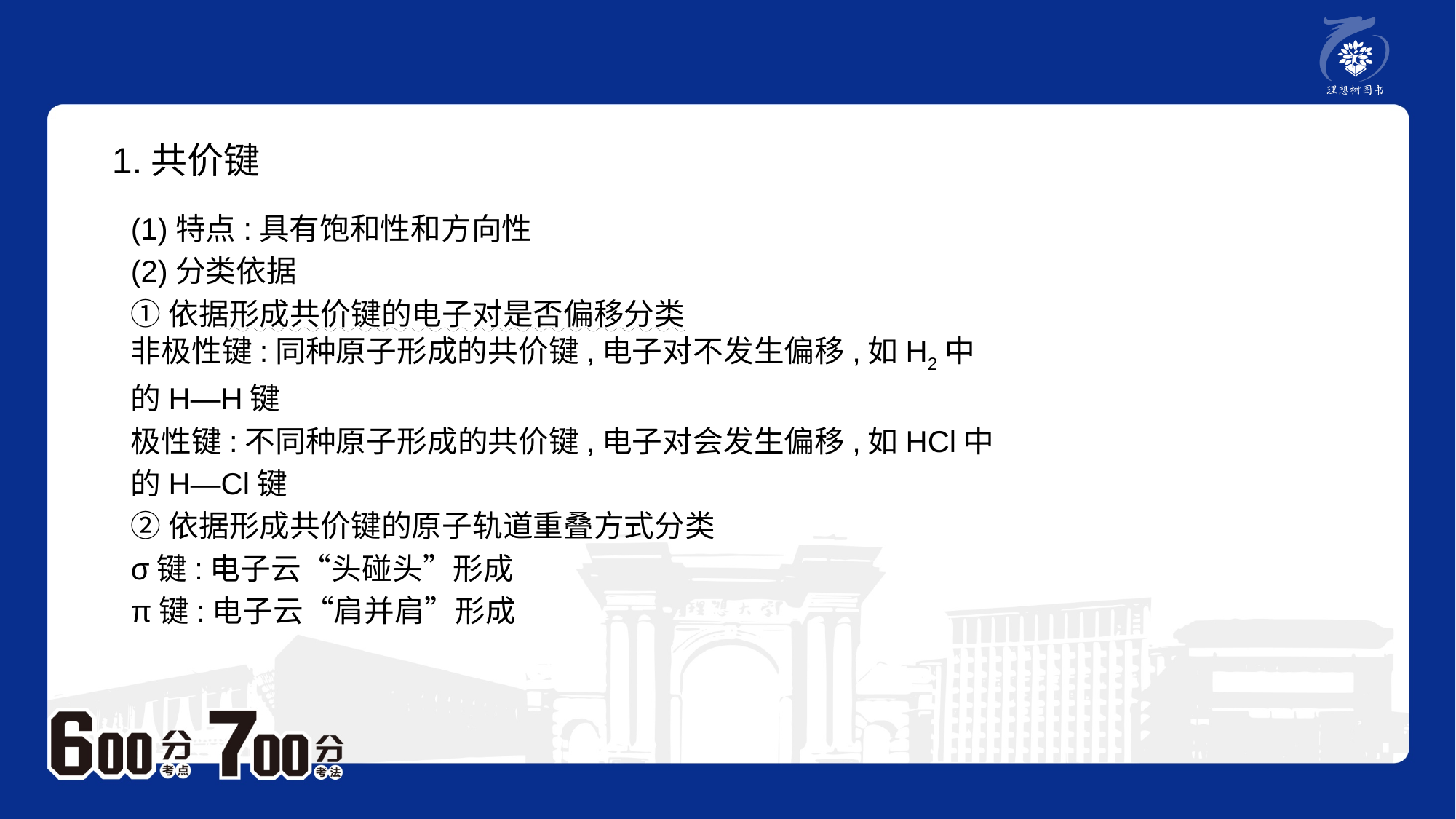

1.共价键
(1)特点:具有饱和性和方向性
(2)分类依据
①依据形成共价键的电子对是否偏移分类
非极性键:同种原子形成的共价键,电子对不发生偏移,如H2中的H—H键
极性键:不同种原子形成的共价键,电子对会发生偏移,如HCl中的H—Cl键
②依据形成共价键的原子轨道重叠方式分类
σ键:电子云“头碰头”形成
π键:电子云“肩并肩”形成